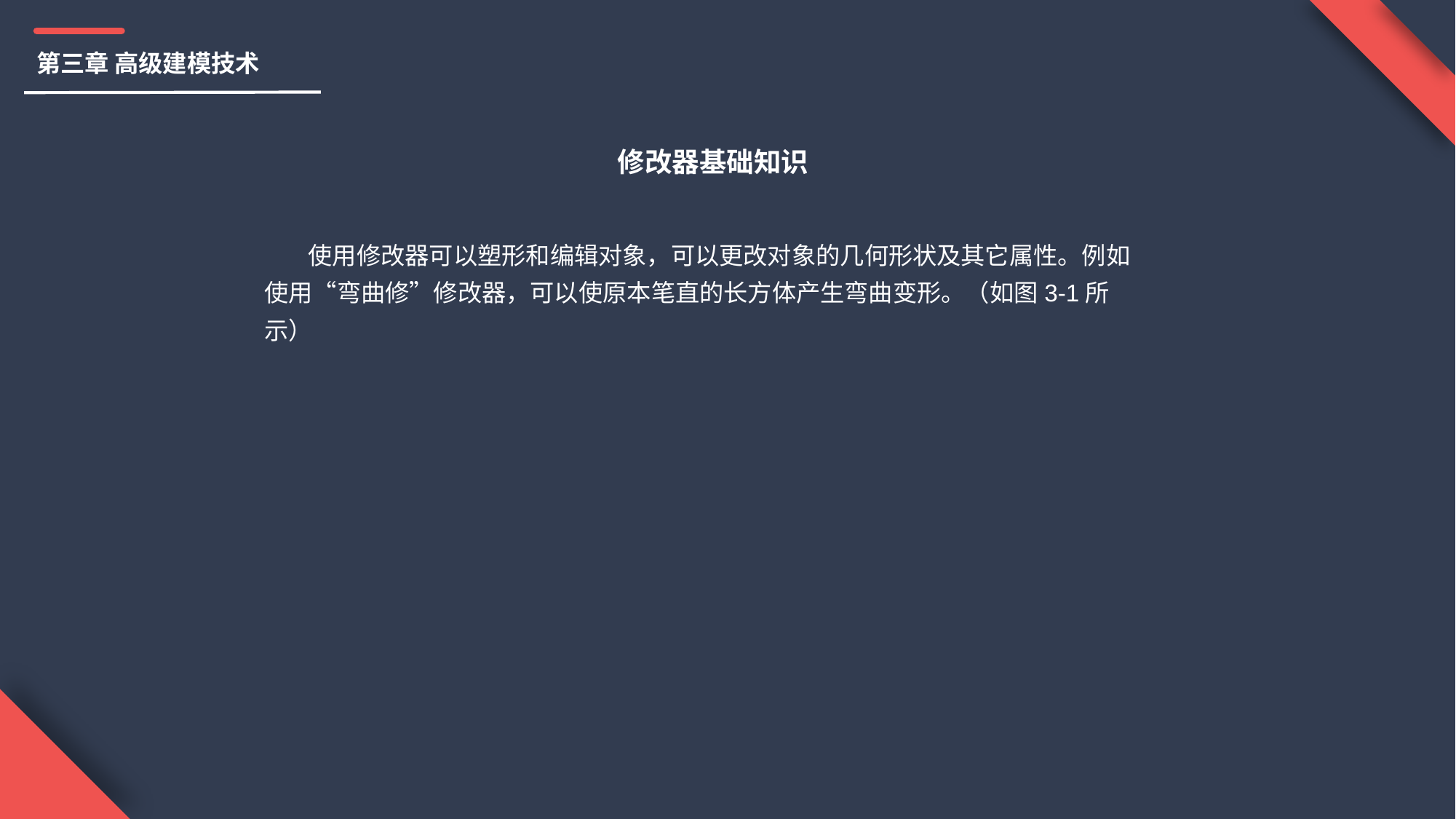

第三章 高级建模技术
修改器基础知识
       使用修改器可以塑形和编辑对象，可以更改对象的几何形状及其它属性。例如使用“弯曲修”修改器，可以使原本笔直的长方体产生弯曲变形。（如图3-1所示）